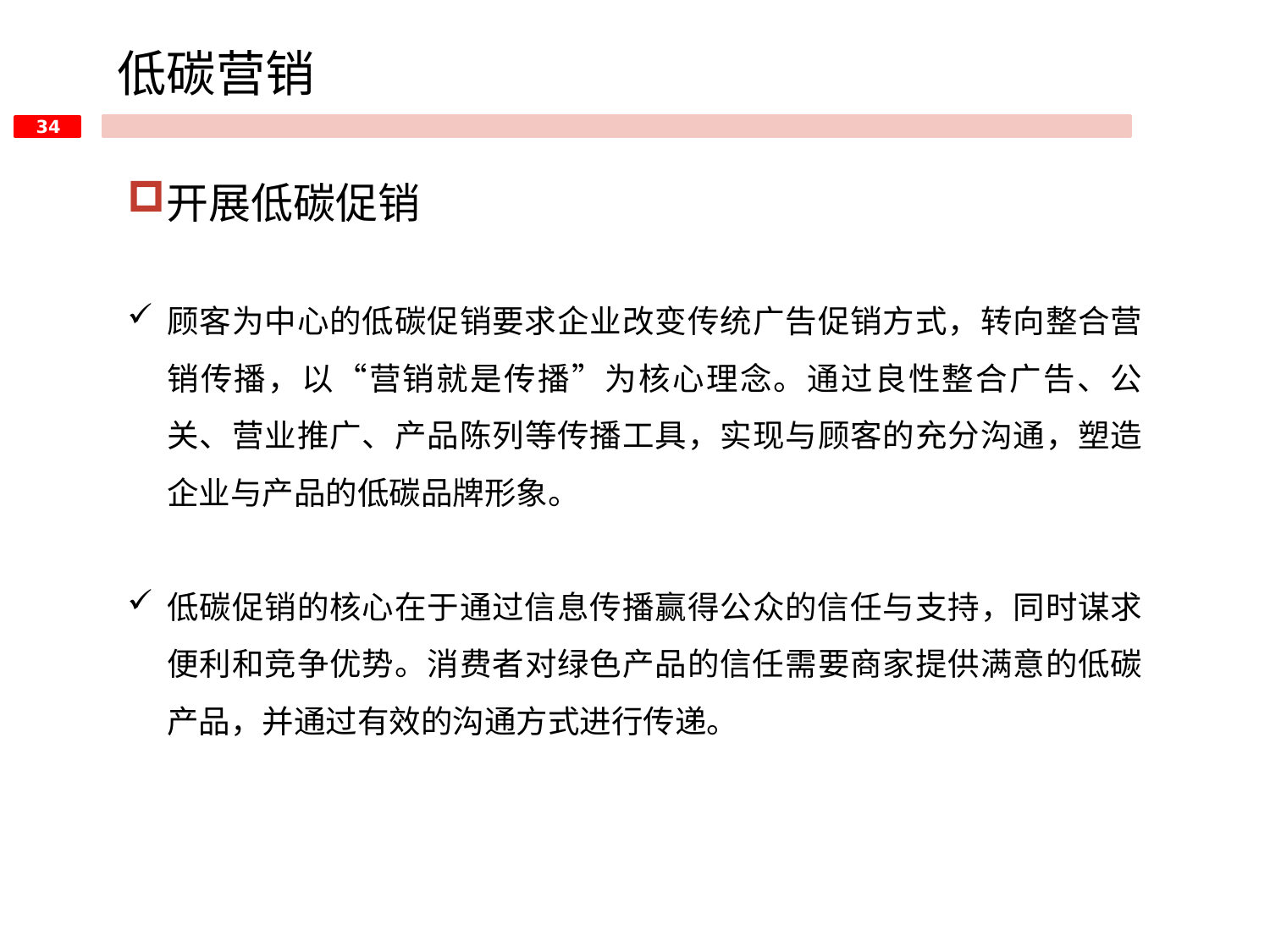

低碳营销
34
开展低碳促销
顾客为中心的低碳促销要求企业改变传统广告促销方式，转向整合营销传播，以“营销就是传播”为核心理念。通过良性整合广告、公关、营业推广、产品陈列等传播工具，实现与顾客的充分沟通，塑造企业与产品的低碳品牌形象。

低碳促销的核心在于通过信息传播赢得公众的信任与支持，同时谋求便利和竞争优势。消费者对绿色产品的信任需要商家提供满意的低碳产品，并通过有效的沟通方式进行传递。